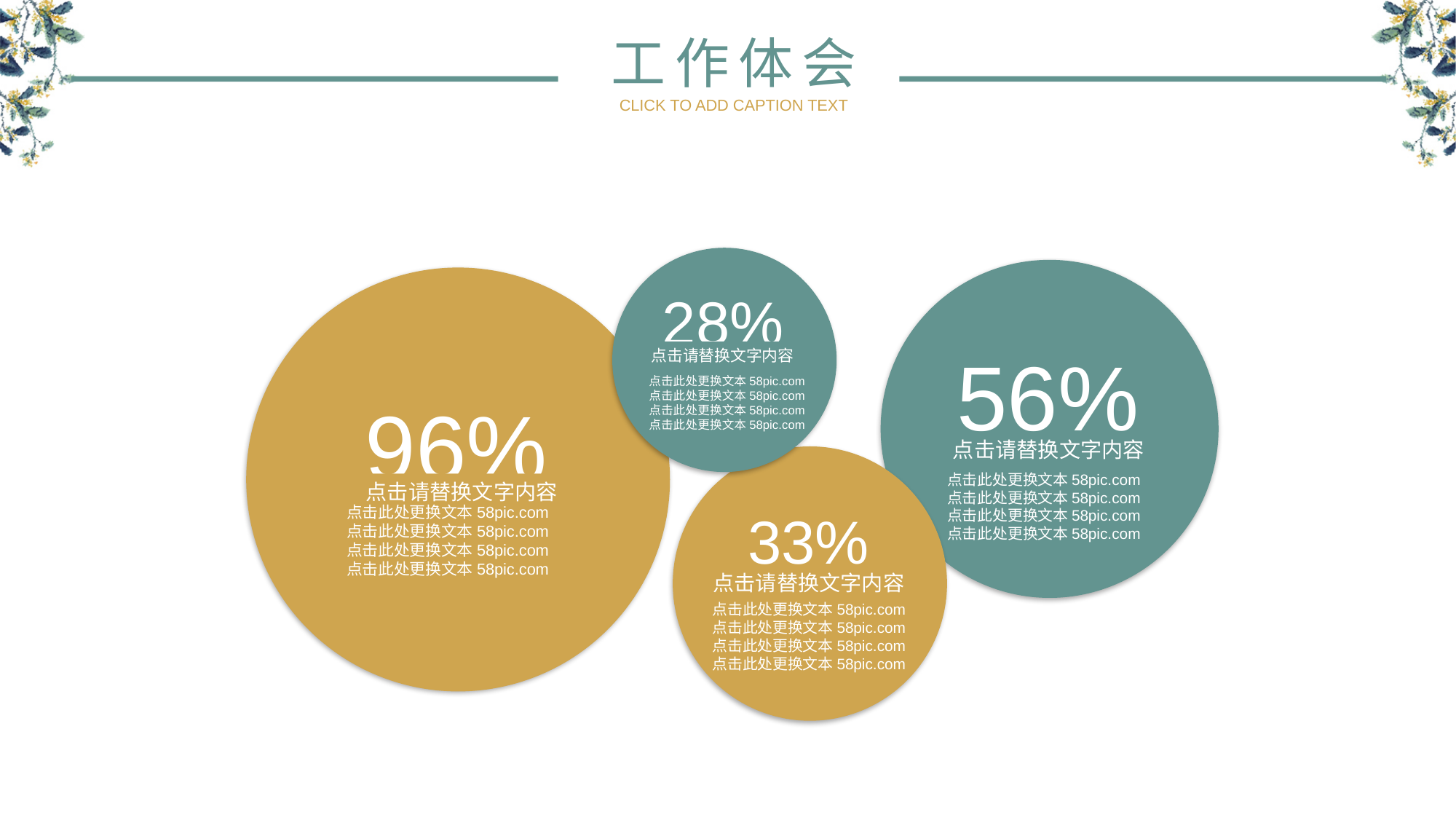

工作体会

CLICK TO ADD CAPTION TEXT

28%
点击请替换文字内容
点击此处更换文本58pic.com
点击此处更换文本58pic.com
点击此处更换文本58pic.com
点击此处更换文本58pic.com

56%
点击请替换文字内容
点击此处更换文本58pic.com
点击此处更换文本58pic.com
点击此处更换文本58pic.com
点击此处更换文本58pic.com

96%
点击请替换文字内容
点击此处更换文本58pic.com
点击此处更换文本58pic.com
点击此处更换文本58pic.com
点击此处更换文本58pic.com

33%
点击请替换文字内容
点击此处更换文本58pic.com
点击此处更换文本58pic.com
点击此处更换文本58pic.com
点击此处更换文本58pic.com